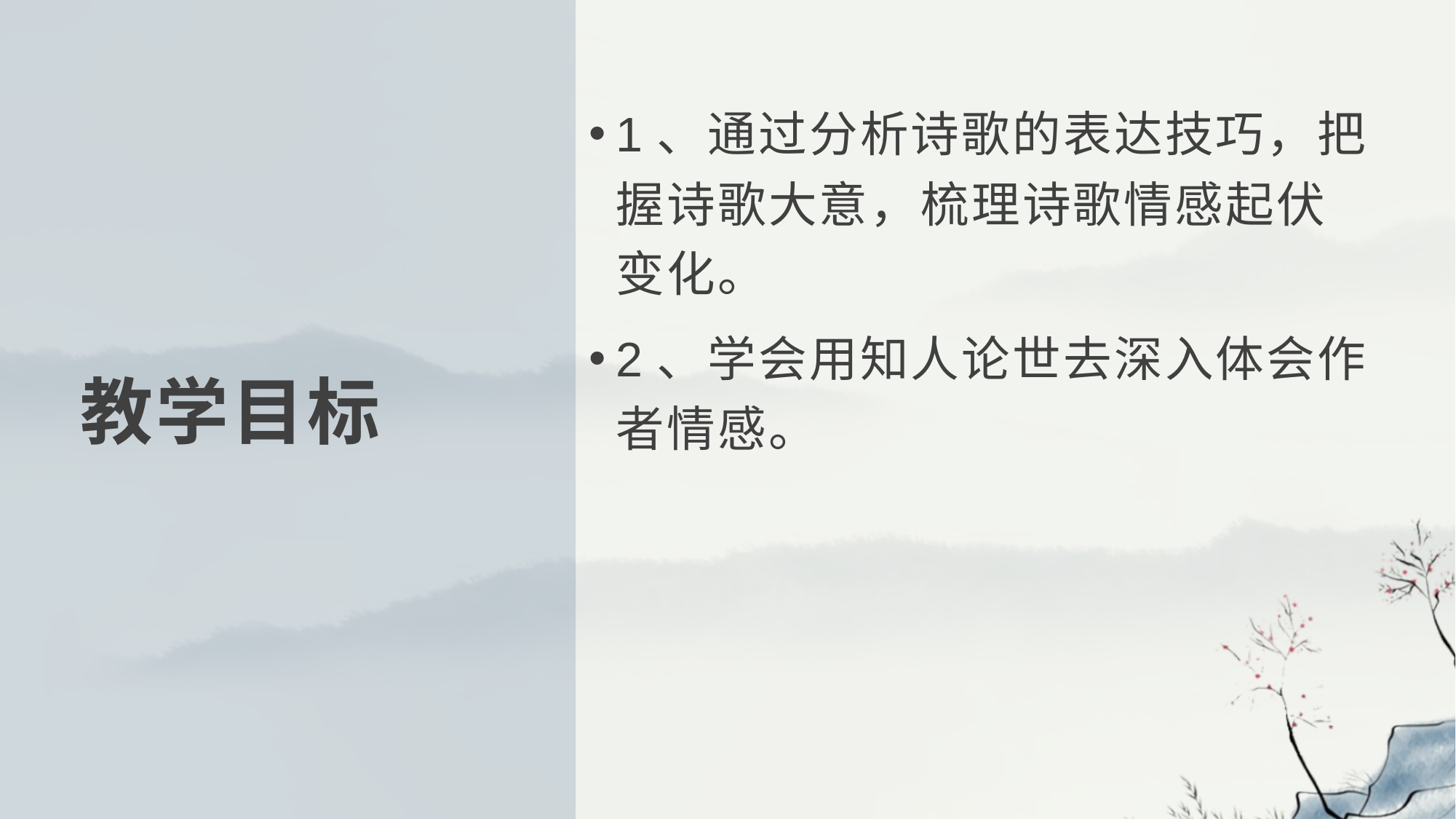

1、通过分析诗歌的表达技巧，把握诗歌大意，梳理诗歌情感起伏变化。
2、学会用知人论世去深入体会作者情感。
# 教学目标